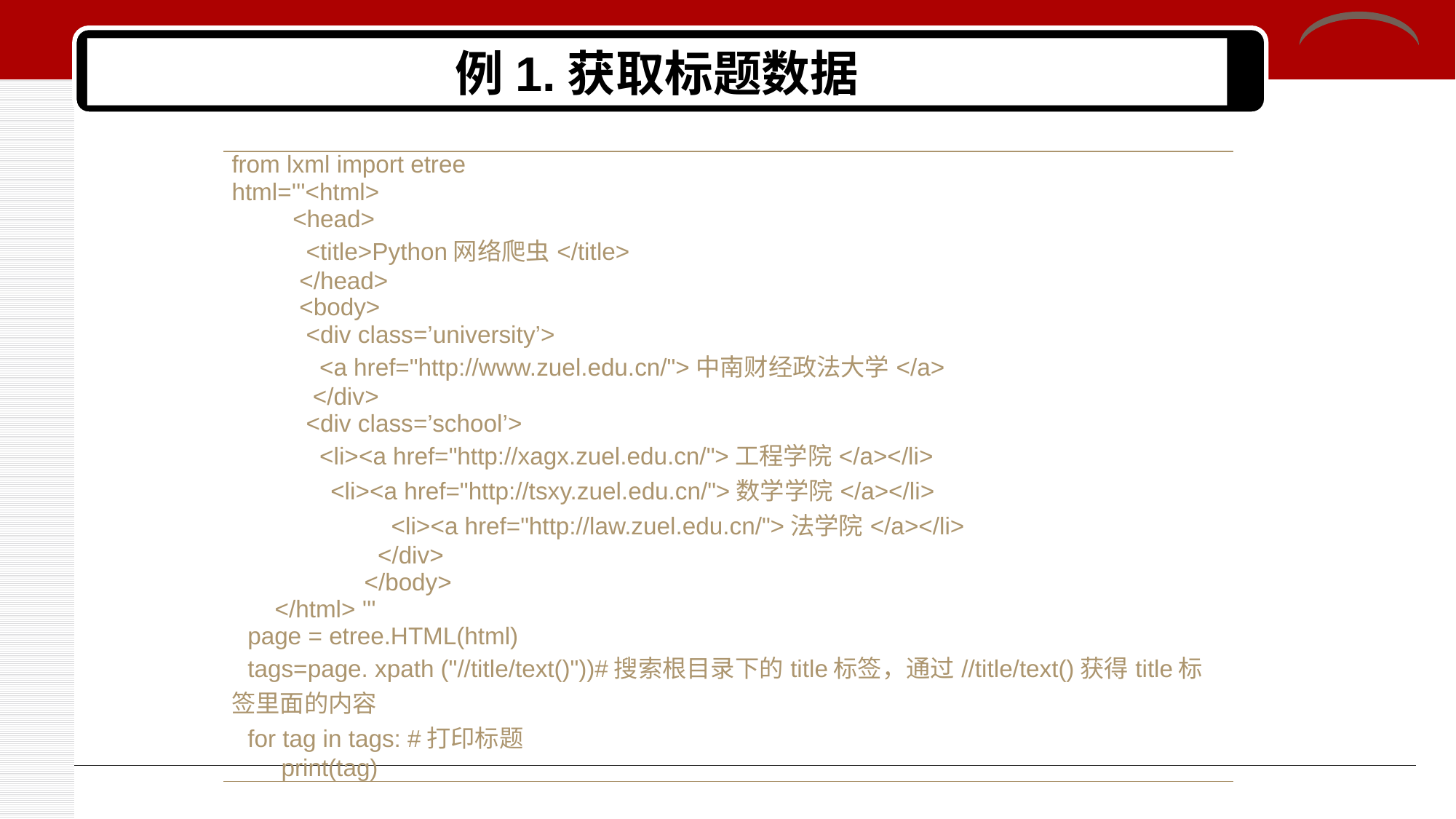

# 例1.获取标题数据
| from lxml import etree html='''<html> <head> <title>Python网络爬虫</title> </head> <body> <div class=’university’> <a href="http://www.zuel.edu.cn/">中南财经政法大学</a> </div> <div class=’school’> <li><a href="http://xagx.zuel.edu.cn/">工程学院</a></li> <li><a href="http://tsxy.zuel.edu.cn/">数学学院</a></li> <li><a href="http://law.zuel.edu.cn/">法学院</a></li> </div> </body> </html> ''' page = etree.HTML(html) tags=page. xpath ("//title/text()"))#搜索根目录下的title标签，通过//title/text()获得title标签里面的内容 for tag in tags: #打印标题 print(tag) |
| --- |